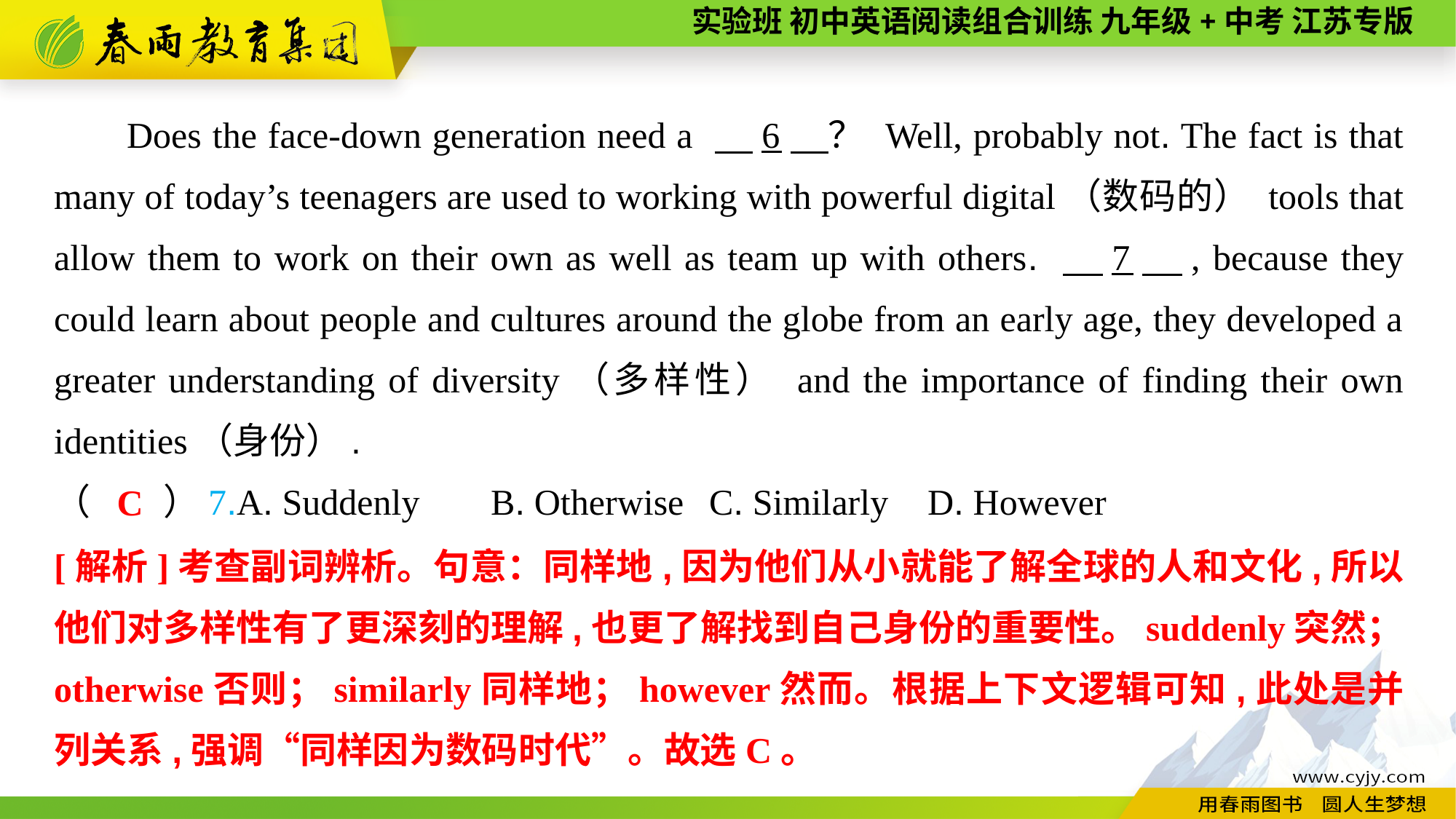

Does the face-down generation need a 　6　？ Well, probably not. The fact is that many of today’s teenagers are used to working with powerful digital（数码的） tools that allow them to work on their own as well as team up with others. 　7　, because they could learn about people and cultures around the globe from an early age, they developed a greater understanding of diversity（多样性） and the importance of finding their own identities（身份）.
（　　）7.A. Suddenly	B. Otherwise	C. Similarly	D. However
 C
[解析]考查副词辨析。句意：同样地,因为他们从小就能了解全球的人和文化,所以他们对多样性有了更深刻的理解,也更了解找到自己身份的重要性。suddenly突然；otherwise否则；similarly同样地；however然而。根据上下文逻辑可知,此处是并列关系,强调“同样因为数码时代”。故选C。